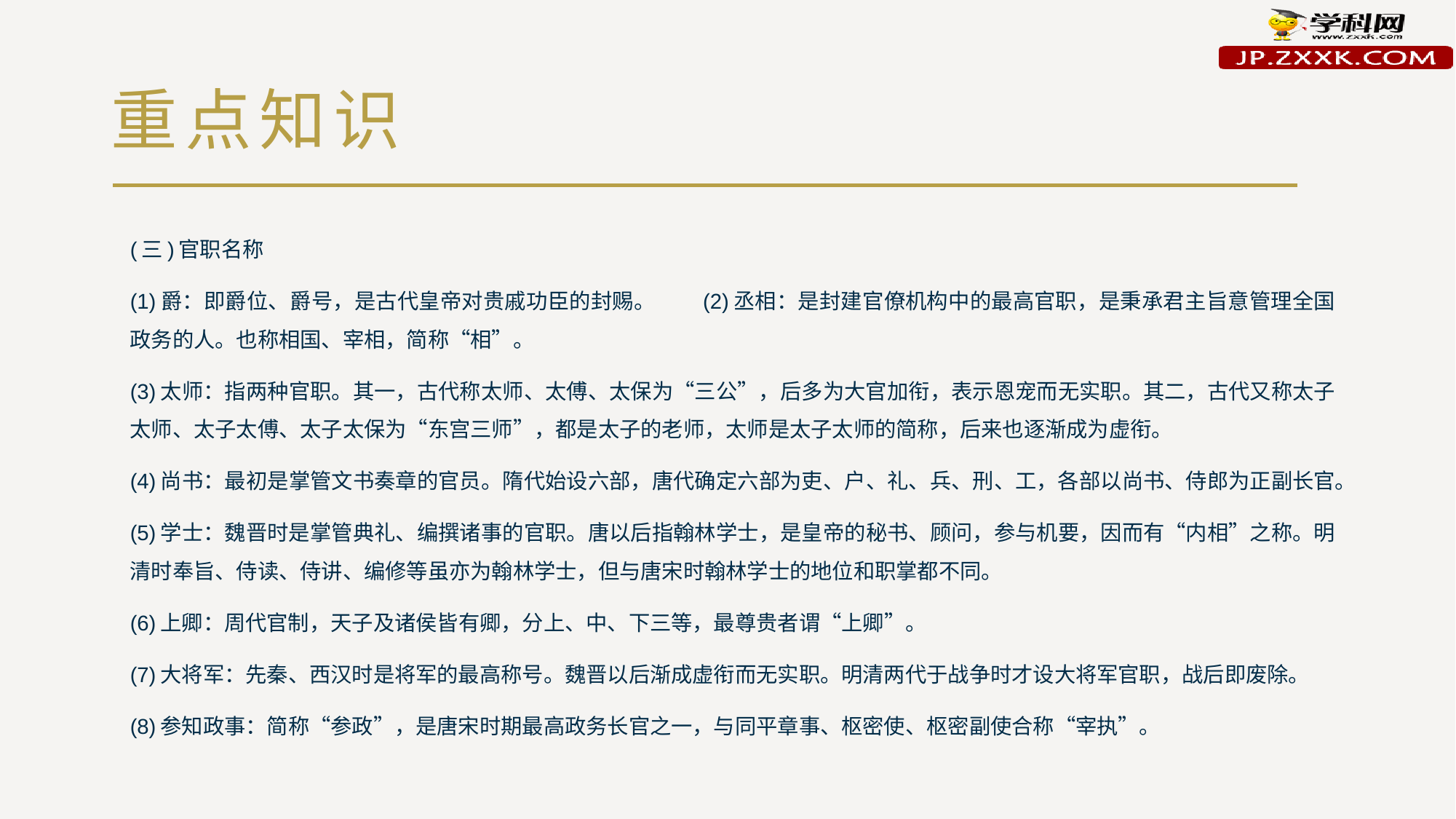

# 重点知识
(三)官职名称
(1)爵：即爵位、爵号，是古代皇帝对贵戚功臣的封赐。　　(2)丞相：是封建官僚机构中的最高官职，是秉承君主旨意管理全国政务的人。也称相国、宰相，简称“相”。
(3)太师：指两种官职。其一，古代称太师、太傅、太保为“三公”，后多为大官加衔，表示恩宠而无实职。其二，古代又称太子太师、太子太傅、太子太保为“东宫三师”，都是太子的老师，太师是太子太师的简称，后来也逐渐成为虚衔。
(4)尚书：最初是掌管文书奏章的官员。隋代始设六部，唐代确定六部为吏、户、礼、兵、刑、工，各部以尚书、侍郎为正副长官。
(5)学士：魏晋时是掌管典礼、编撰诸事的官职。唐以后指翰林学士，是皇帝的秘书、顾问，参与机要，因而有“内相”之称。明清时奉旨、侍读、侍讲、编修等虽亦为翰林学士，但与唐宋时翰林学士的地位和职掌都不同。
(6)上卿：周代官制，天子及诸侯皆有卿，分上、中、下三等，最尊贵者谓“上卿”。
(7)大将军：先秦、西汉时是将军的最高称号。魏晋以后渐成虚衔而无实职。明清两代于战争时才设大将军官职，战后即废除。
(8)参知政事：简称“参政”，是唐宋时期最高政务长官之一，与同平章事、枢密使、枢密副使合称“宰执”。